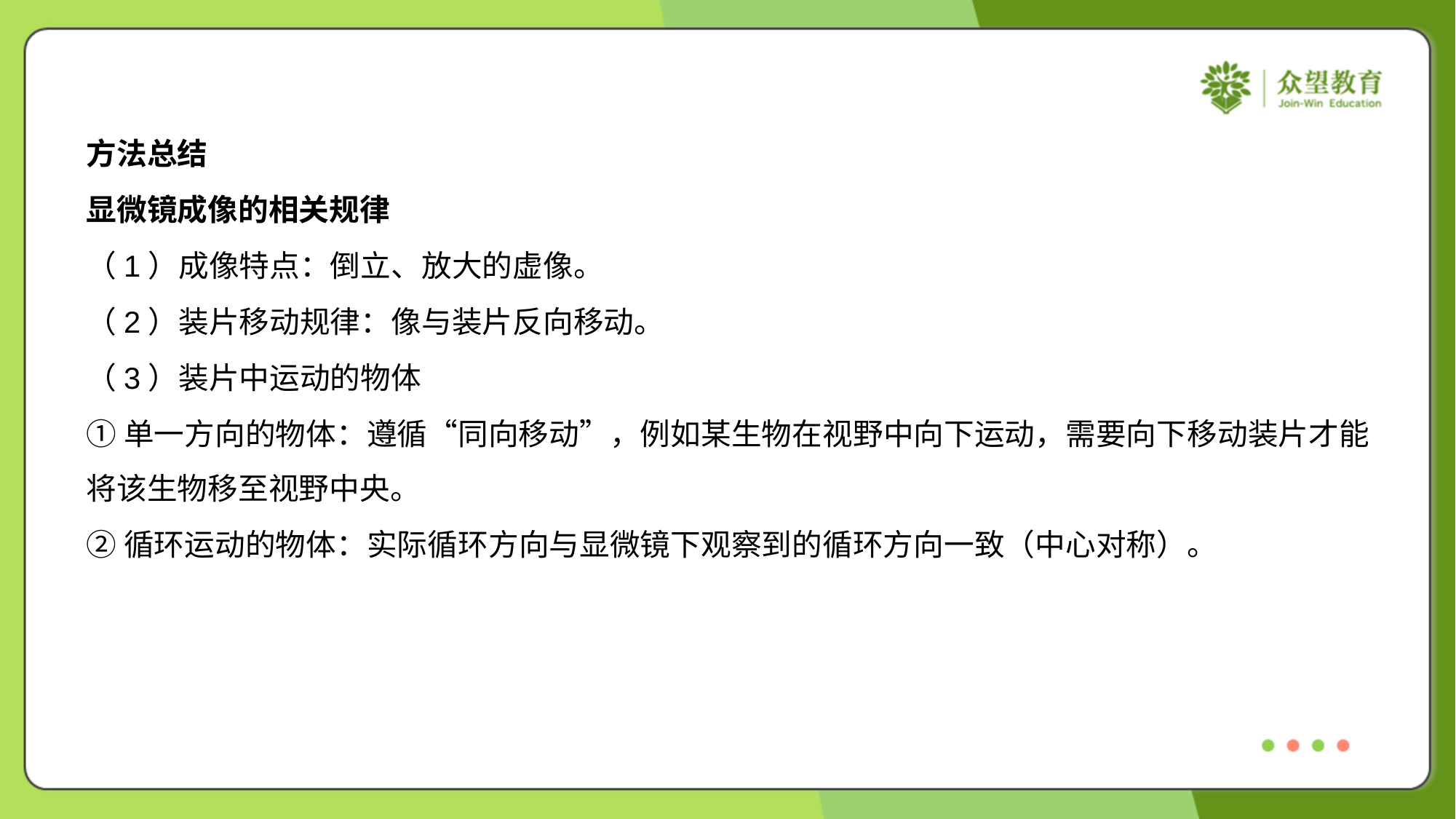

方法总结
显微镜成像的相关规律
（1）成像特点：倒立、放大的虚像。
（2）装片移动规律：像与装片反向移动。
（3）装片中运动的物体
①单一方向的物体：遵循“同向移动”，例如某生物在视野中向下运动，需要向下移动装片才能
将该生物移至视野中央。
②循环运动的物体：实际循环方向与显微镜下观察到的循环方向一致（中心对称）。